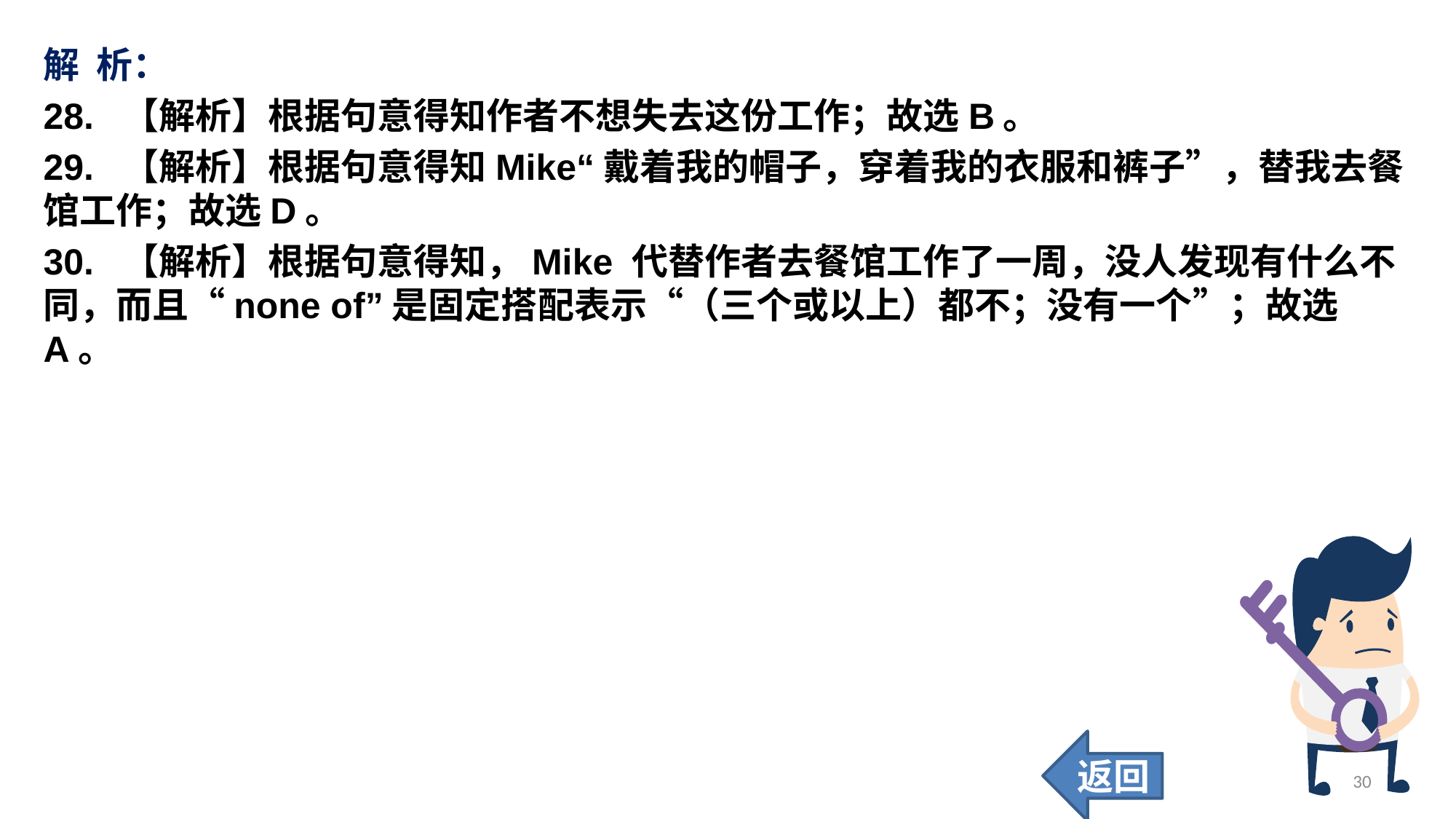

解  析：
28.  【解析】根据句意得知作者不想失去这份工作；故选B。
29.  【解析】根据句意得知Mike“戴着我的帽子，穿着我的衣服和裤子”，替我去餐馆工作；故选D。
30.  【解析】根据句意得知，Mike 代替作者去餐馆工作了一周，没人发现有什么不同，而且“none of”是固定搭配表示“（三个或以上）都不；没有一个”；故选A。

返回
30